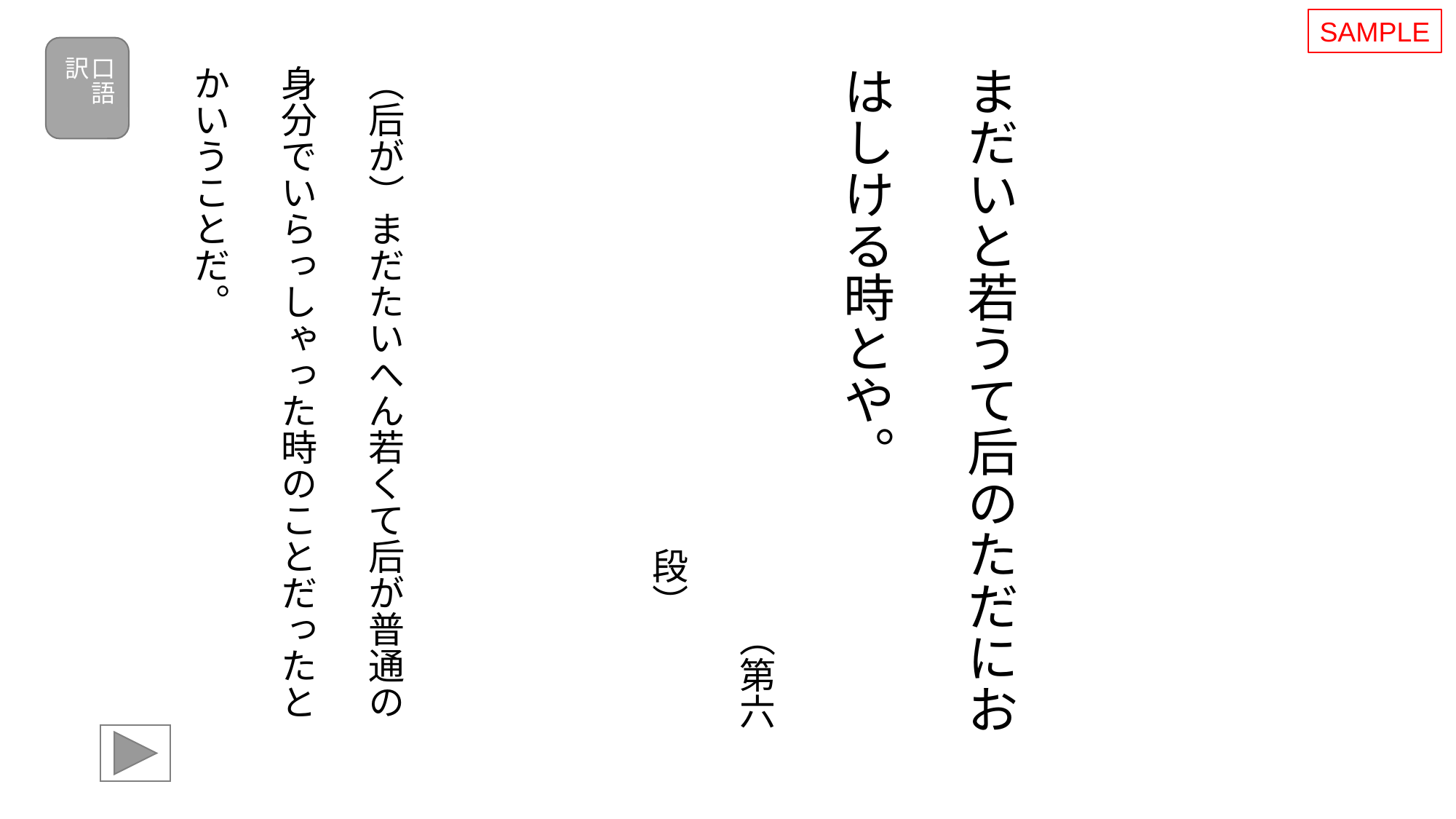

SAMPLE
口語訳
（后が）まだたいへん若くて后が普通の身分でいらっしゃった時のことだったとかいうことだ。
まだいと若うて后のただにおはしける時とや。
　　（第六段）